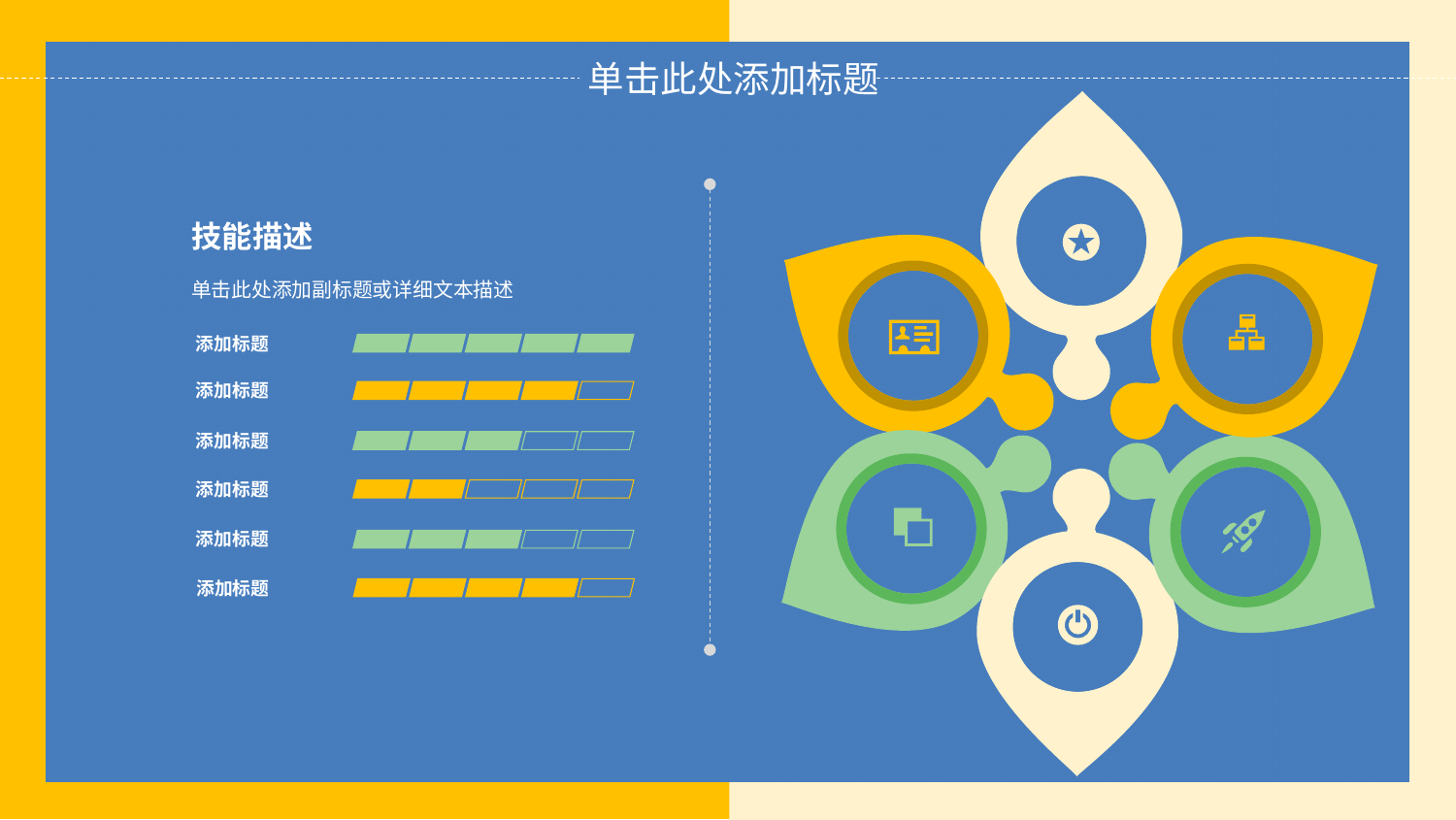

技能描述

单击此处添加副标题或详细文本描述

添加标题

添加标题

添加标题

添加标题

添加标题

添加标题